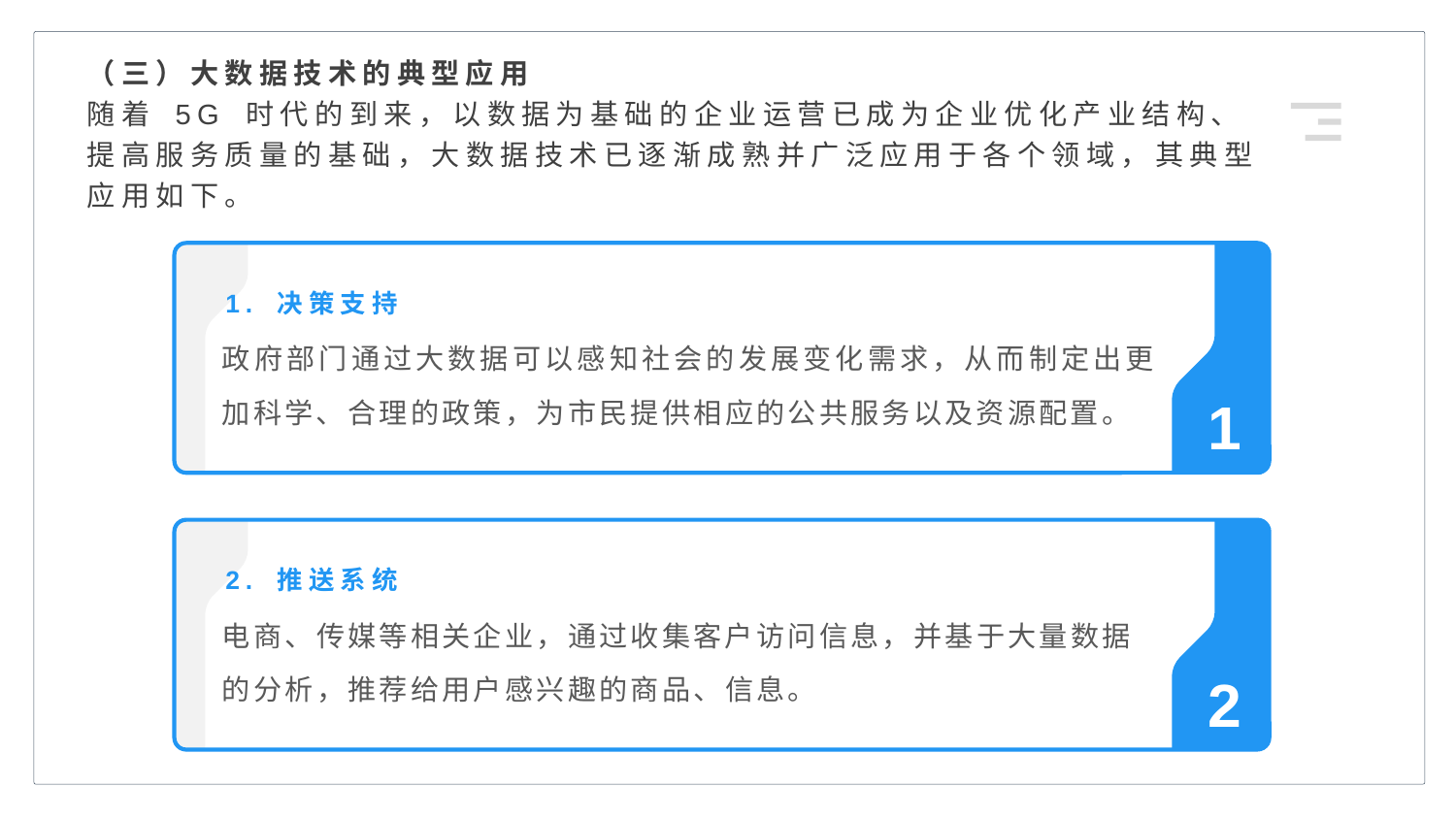

（三）大数据技术的典型应用
随着 5G 时代的到来，以数据为基础的企业运营已成为企业优化产业结构、提高服务质量的基础，大数据技术已逐渐成熟并广泛应用于各个领域，其典型应用如下。

1. 决策支持
政府部门通过大数据可以感知社会的发展变化需求，从而制定出更加科学、合理的政策，为市民提供相应的公共服务以及资源配置。
1

2. 推送系统
电商、传媒等相关企业，通过收集客户访问信息，并基于大量数据的分析，推荐给用户感兴趣的商品、信息。
2